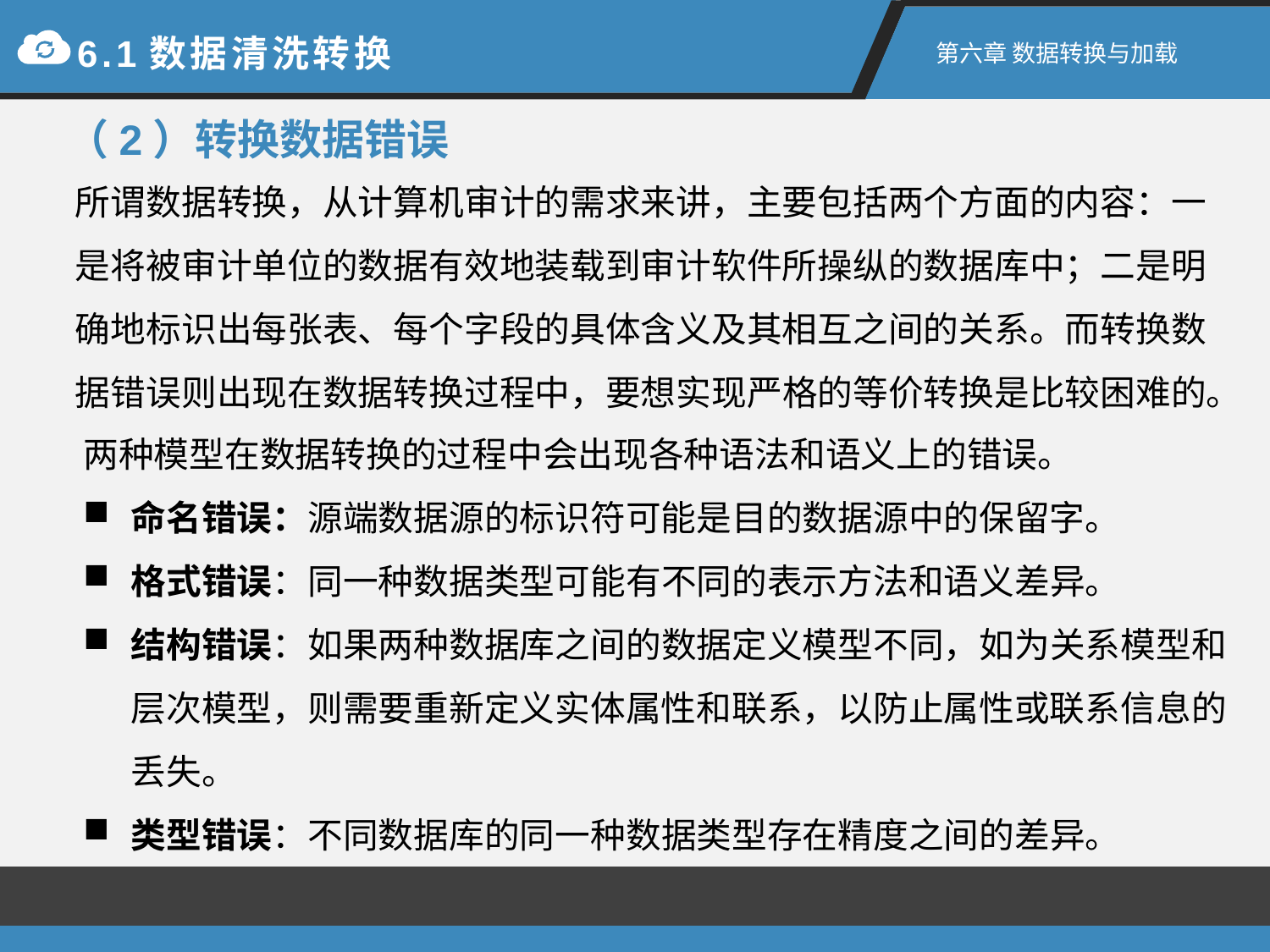

6.1数据清洗转换

第六章 数据转换与加载
（2）转换数据错误
所谓数据转换，从计算机审计的需求来讲，主要包括两个方面的内容：一是将被审计单位的数据有效地装载到审计软件所操纵的数据库中；二是明确地标识出每张表、每个字段的具体含义及其相互之间的关系。而转换数据错误则出现在数据转换过程中，要想实现严格的等价转换是比较困难的。
两种模型在数据转换的过程中会出现各种语法和语义上的错误。
命名错误：源端数据源的标识符可能是目的数据源中的保留字。
格式错误：同一种数据类型可能有不同的表示方法和语义差异。
结构错误：如果两种数据库之间的数据定义模型不同，如为关系模型和层次模型，则需要重新定义实体属性和联系，以防止属性或联系信息的丢失。
类型错误：不同数据库的同一种数据类型存在精度之间的差异。